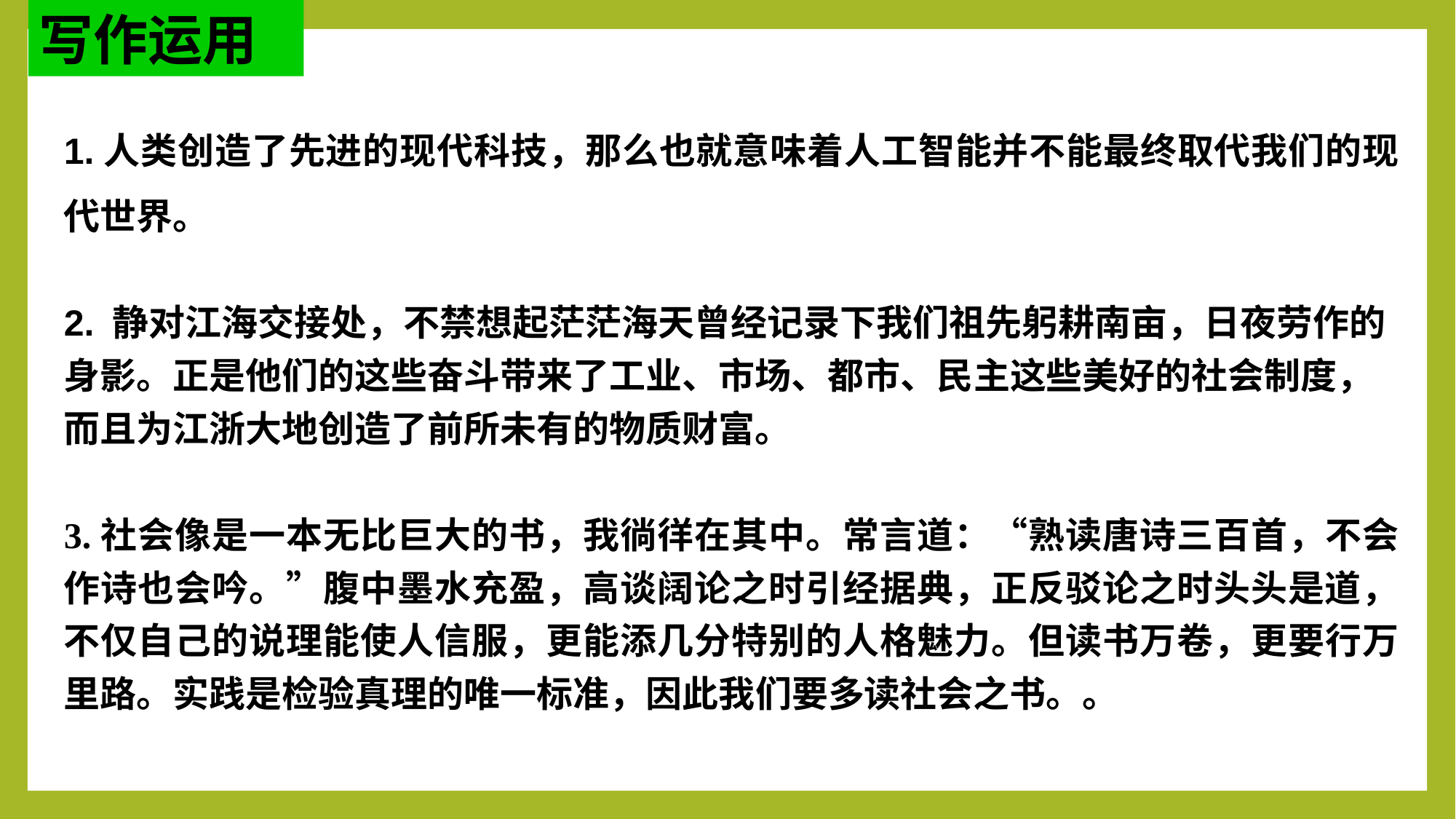

写作运用
1.人类创造了先进的现代科技，那么也就意味着人工智能并不能最终取代我们的现代世界。

2. 静对江海交接处，不禁想起茫茫海天曾经记录下我们祖先躬耕南亩，日夜劳作的身影。正是他们的这些奋斗带来了工业、市场、都市、民主这些美好的社会制度，而且为江浙大地创造了前所未有的物质财富。

3.社会像是一本无比巨大的书，我徜徉在其中。常言道：“熟读唐诗三百首，不会作诗也会吟。”腹中墨水充盈，高谈阔论之时引经据典，正反驳论之时头头是道，不仅自己的说理能使人信服，更能添几分特别的人格魅力。但读书万卷，更要行万里路。实践是检验真理的唯一标准，因此我们要多读社会之书。。